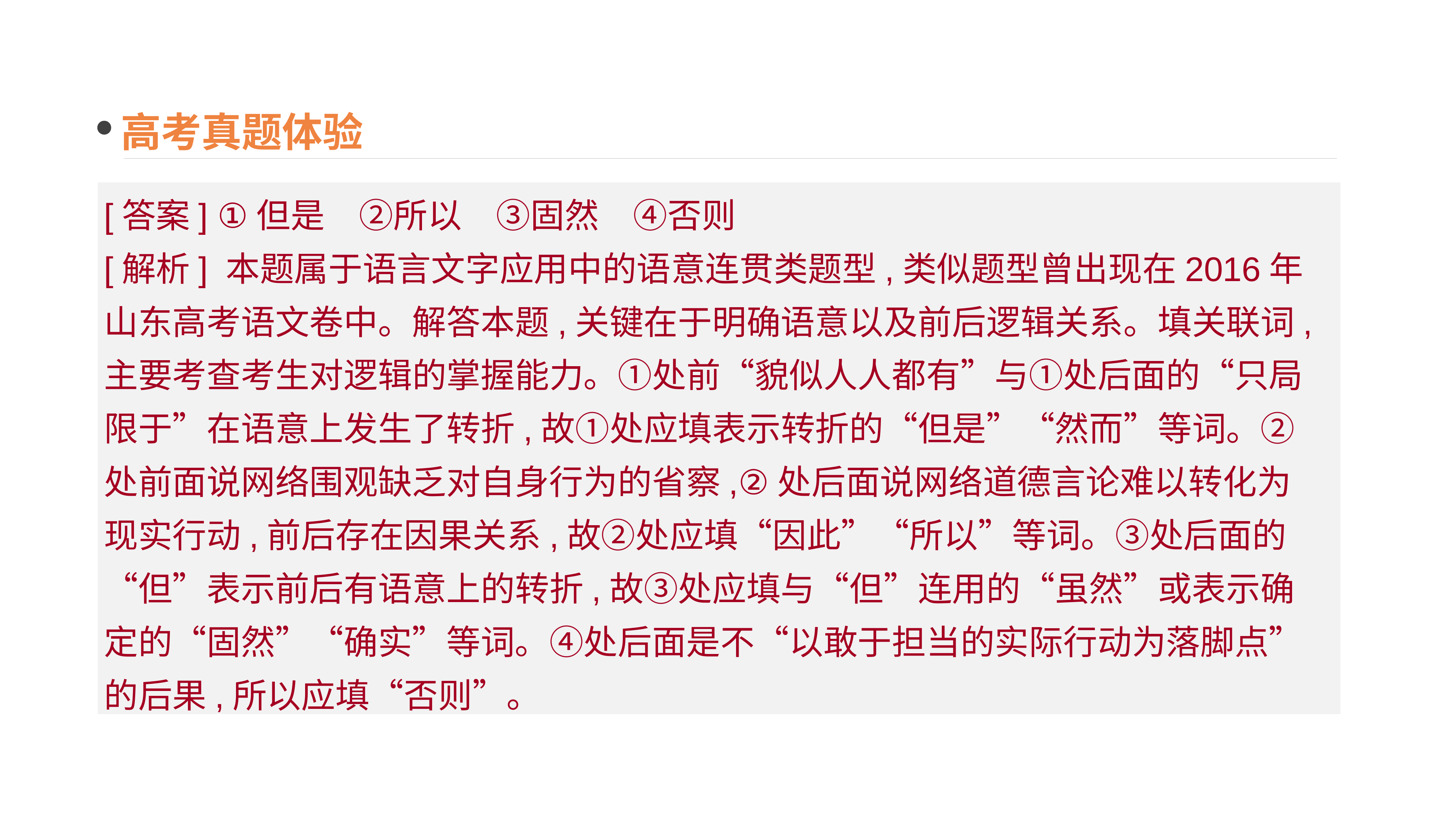

高考真题体验

[答案] ①但是　②所以　③固然　④否则
[解析] 本题属于语言文字应用中的语意连贯类题型,类似题型曾出现在2016年山东高考语文卷中。解答本题,关键在于明确语意以及前后逻辑关系。填关联词,主要考查考生对逻辑的掌握能力。①处前“貌似人人都有”与①处后面的“只局限于”在语意上发生了转折,故①处应填表示转折的“但是”“然而”等词。②处前面说网络围观缺乏对自身行为的省察,②处后面说网络道德言论难以转化为现实行动,前后存在因果关系,故②处应填“因此”“所以”等词。③处后面的“但”表示前后有语意上的转折,故③处应填与“但”连用的“虽然”或表示确定的“固然”“确实”等词。④处后面是不“以敢于担当的实际行动为落脚点”的后果,所以应填“否则”。